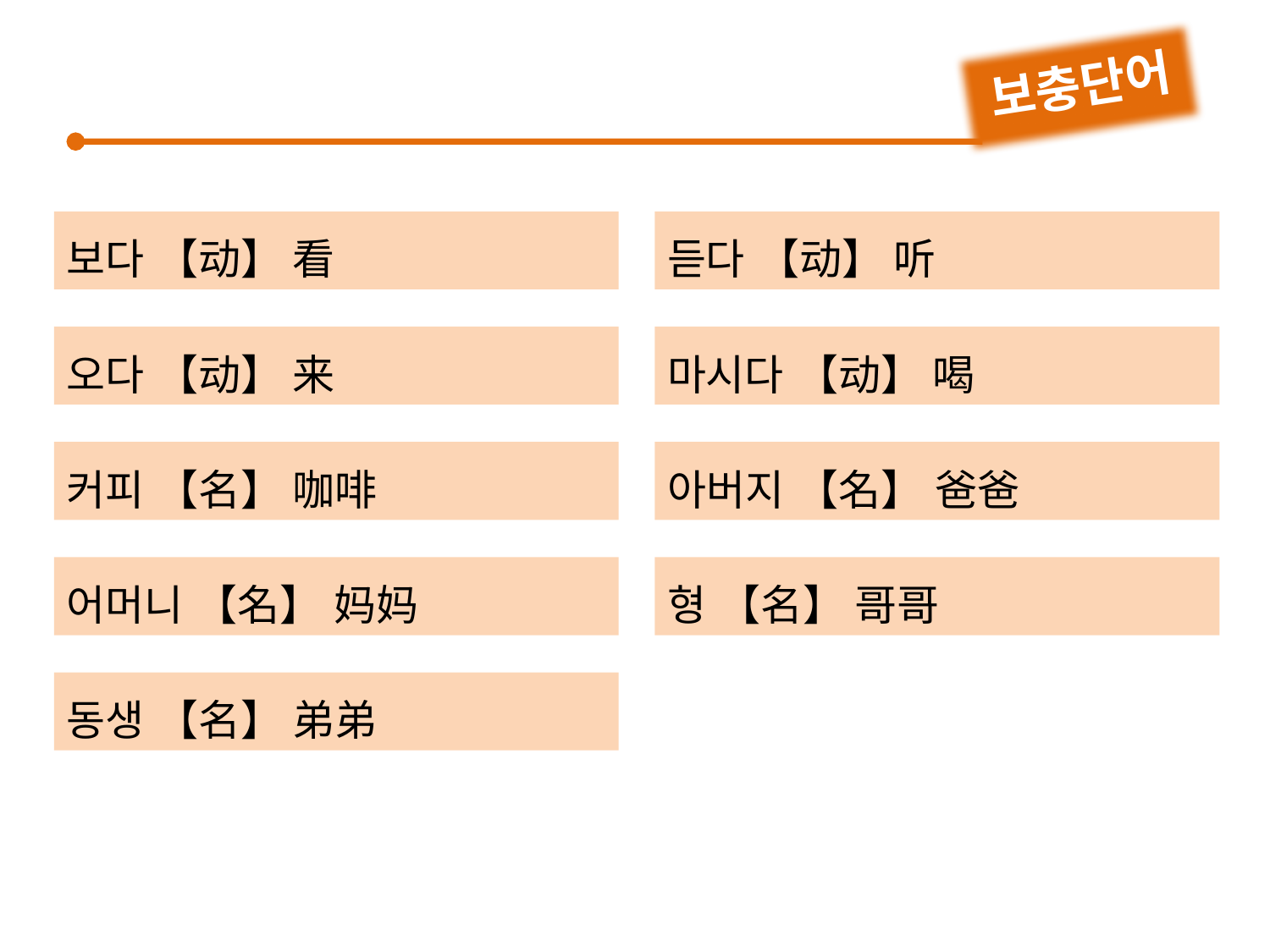

보충단어
보다 【动】 看
듣다 【动】 听
오다 【动】 来
마시다 【动】 喝
커피 【名】 咖啡
아버지 【名】 爸爸
어머니 【名】 妈妈
형 【名】 哥哥
동생 【名】 弟弟